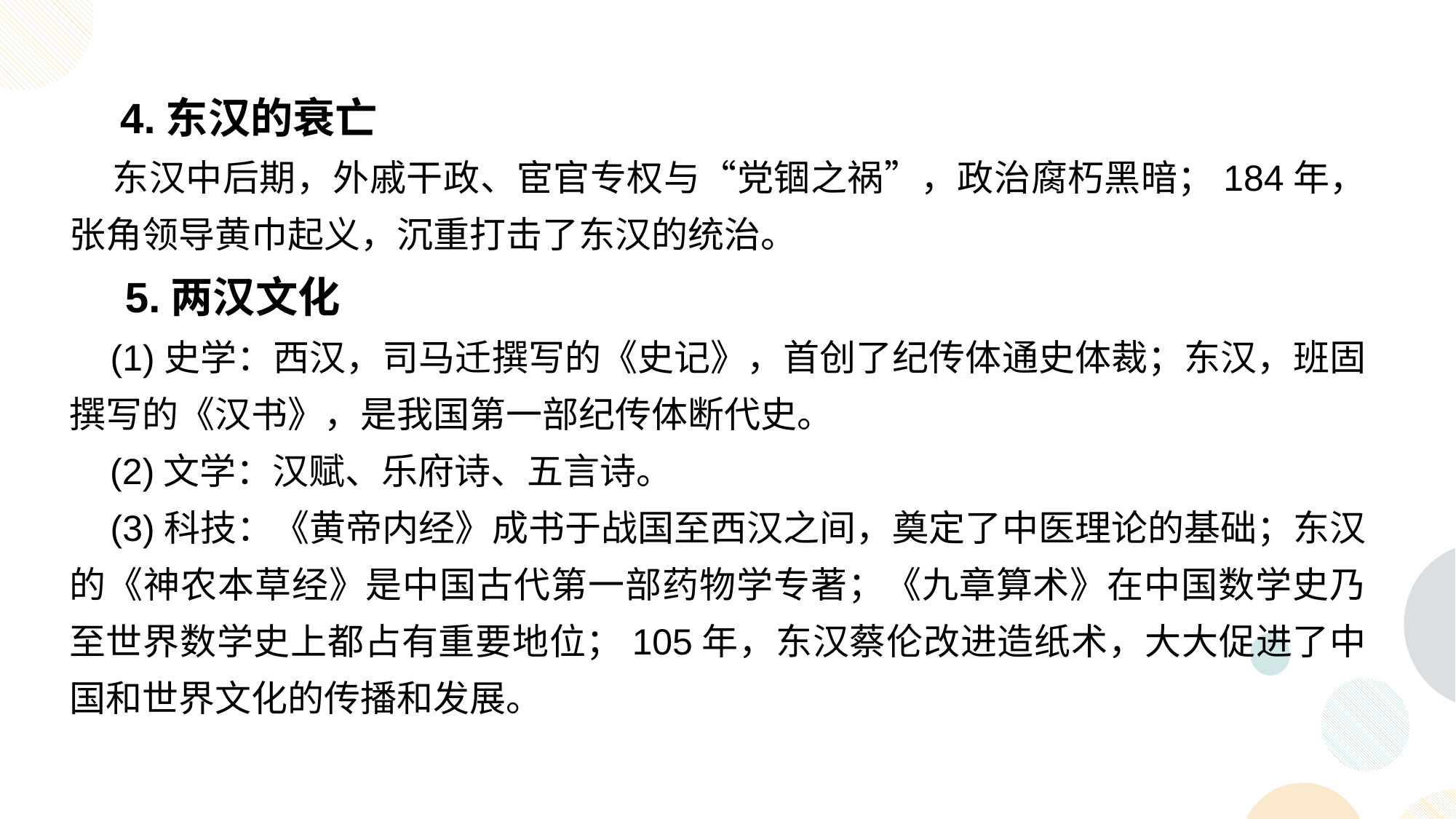

4.东汉的衰亡
    东汉中后期，外戚干政、宦官专权与“党锢之祸”，政治腐朽黑暗；184年，张角领导黄巾起义，沉重打击了东汉的统治。
     5.两汉文化
    (1)史学：西汉，司马迁撰写的《史记》，首创了纪传体通史体裁；东汉，班固撰写的《汉书》，是我国第一部纪传体断代史。
    (2)文学：汉赋、乐府诗、五言诗。
    (3)科技：《黄帝内经》成书于战国至西汉之间，奠定了中医理论的基础；东汉的《神农本草经》是中国古代第一部药物学专著；《九章算术》在中国数学史乃至世界数学史上都占有重要地位；105年，东汉蔡伦改进造纸术，大大促进了中国和世界文化的传播和发展。